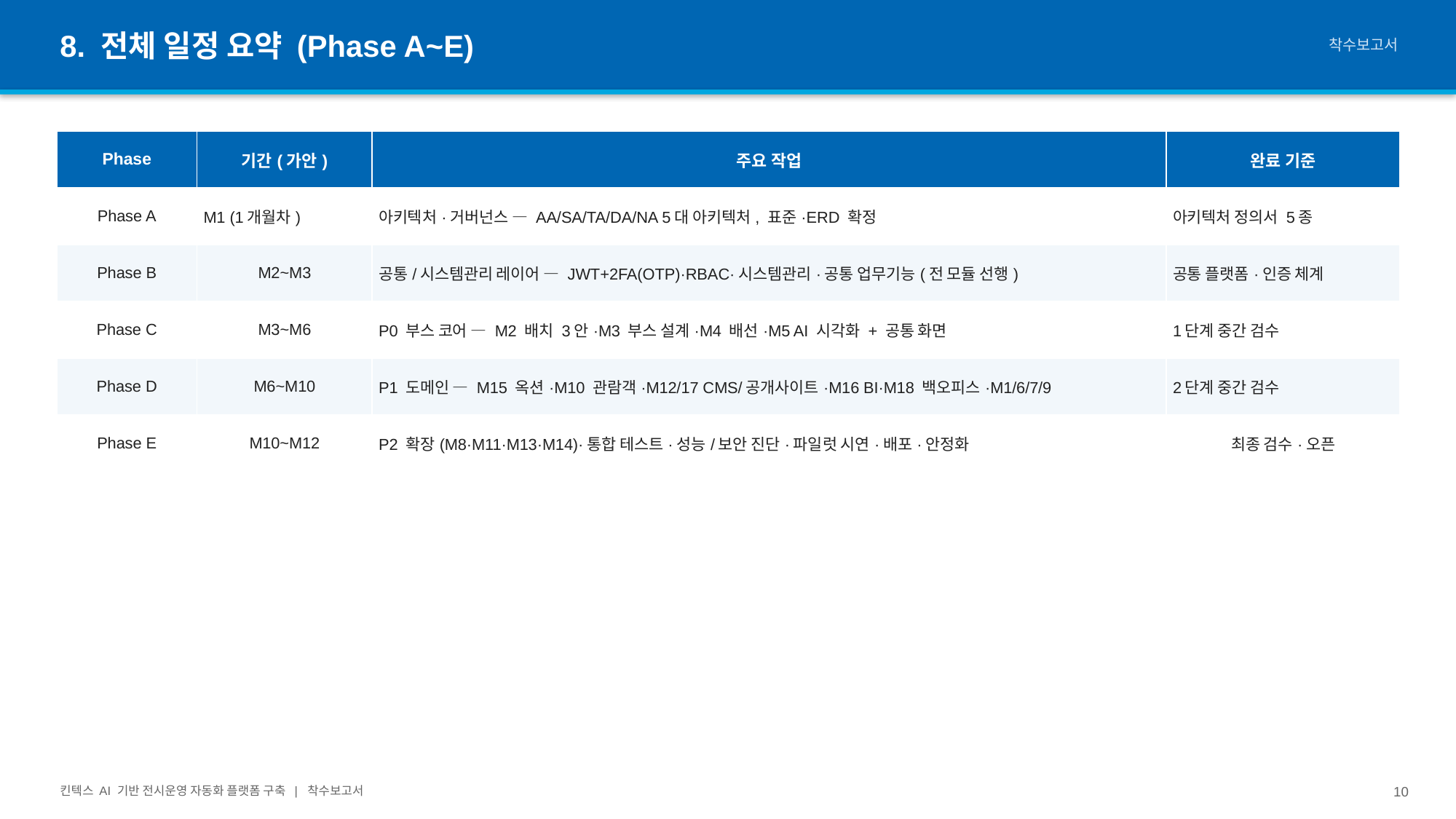

8. 전체 일정 요약 (Phase A~E)
착수보고서

| Phase | 기간(가안) | 주요 작업 | 완료 기준 |
| --- | --- | --- | --- |
| Phase A | M1 (1개월차) | 아키텍처·거버넌스 — AA/SA/TA/DA/NA 5대 아키텍처, 표준·ERD 확정 | 아키텍처 정의서 5종 |
| Phase B | M2~M3 | 공통/시스템관리 레이어 — JWT+2FA(OTP)·RBAC·시스템관리·공통 업무기능(전 모듈 선행) | 공통 플랫폼·인증 체계 |
| Phase C | M3~M6 | P0 부스 코어 — M2 배치 3안·M3 부스 설계·M4 배선·M5 AI 시각화 + 공통 화면 | 1단계 중간 검수 |
| Phase D | M6~M10 | P1 도메인 — M15 옥션·M10 관람객·M12/17 CMS/공개사이트·M16 BI·M18 백오피스·M1/6/7/9 | 2단계 중간 검수 |
| Phase E | M10~M12 | P2 확장(M8·M11·M13·M14)·통합 테스트·성능/보안 진단·파일럿 시연·배포·안정화 | 최종 검수·오픈 |
킨텍스 AI 기반 전시운영 자동화 플랫폼 구축  |  착수보고서
10